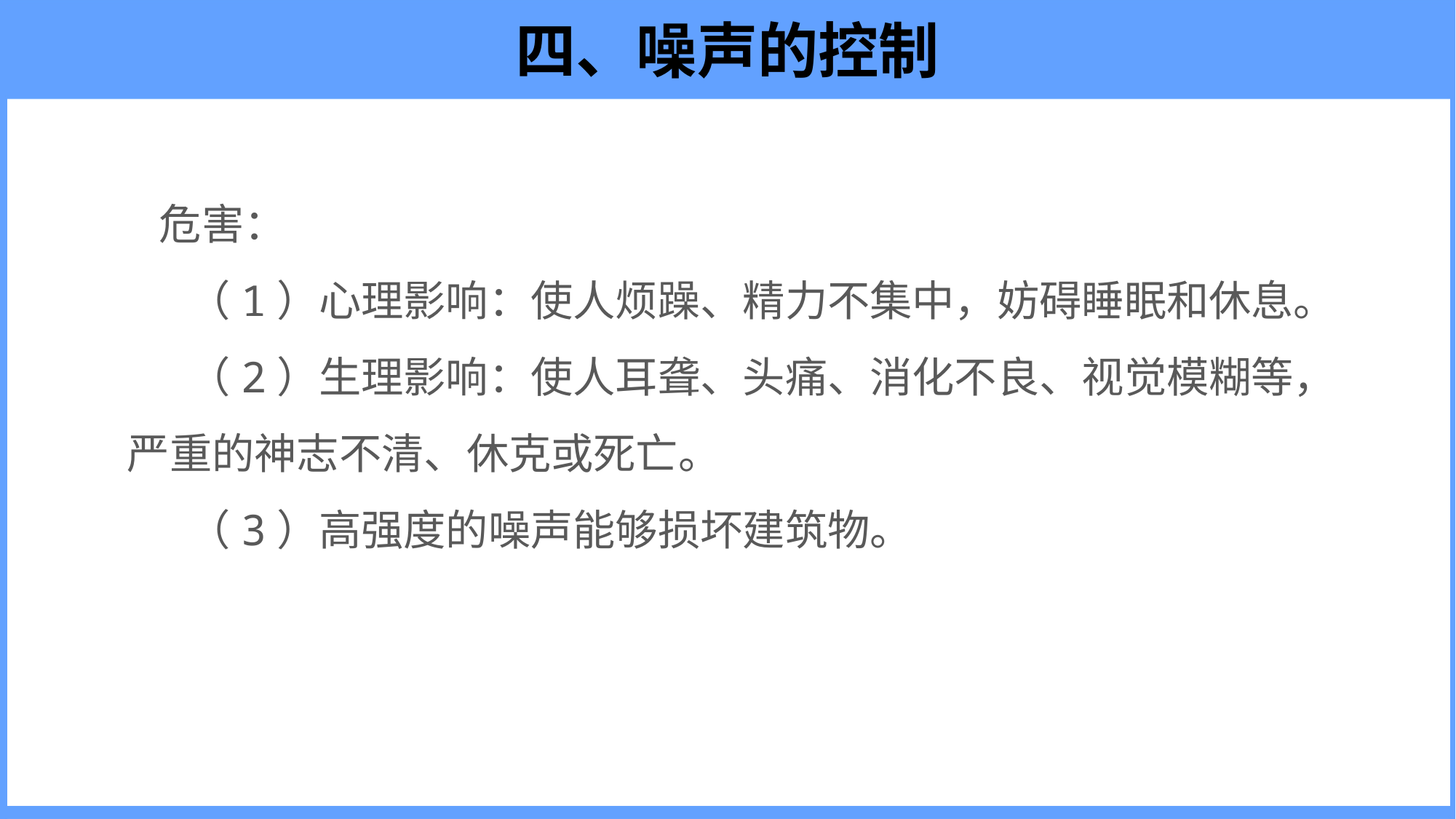

# 四、噪声的控制
危害：
  （1）心理影响：使人烦躁、精力不集中，妨碍睡眠和休息。
  （2）生理影响：使人耳聋、头痛、消化不良、视觉模糊等，严重的神志不清、休克或死亡。
  （3）高强度的噪声能够损坏建筑物。